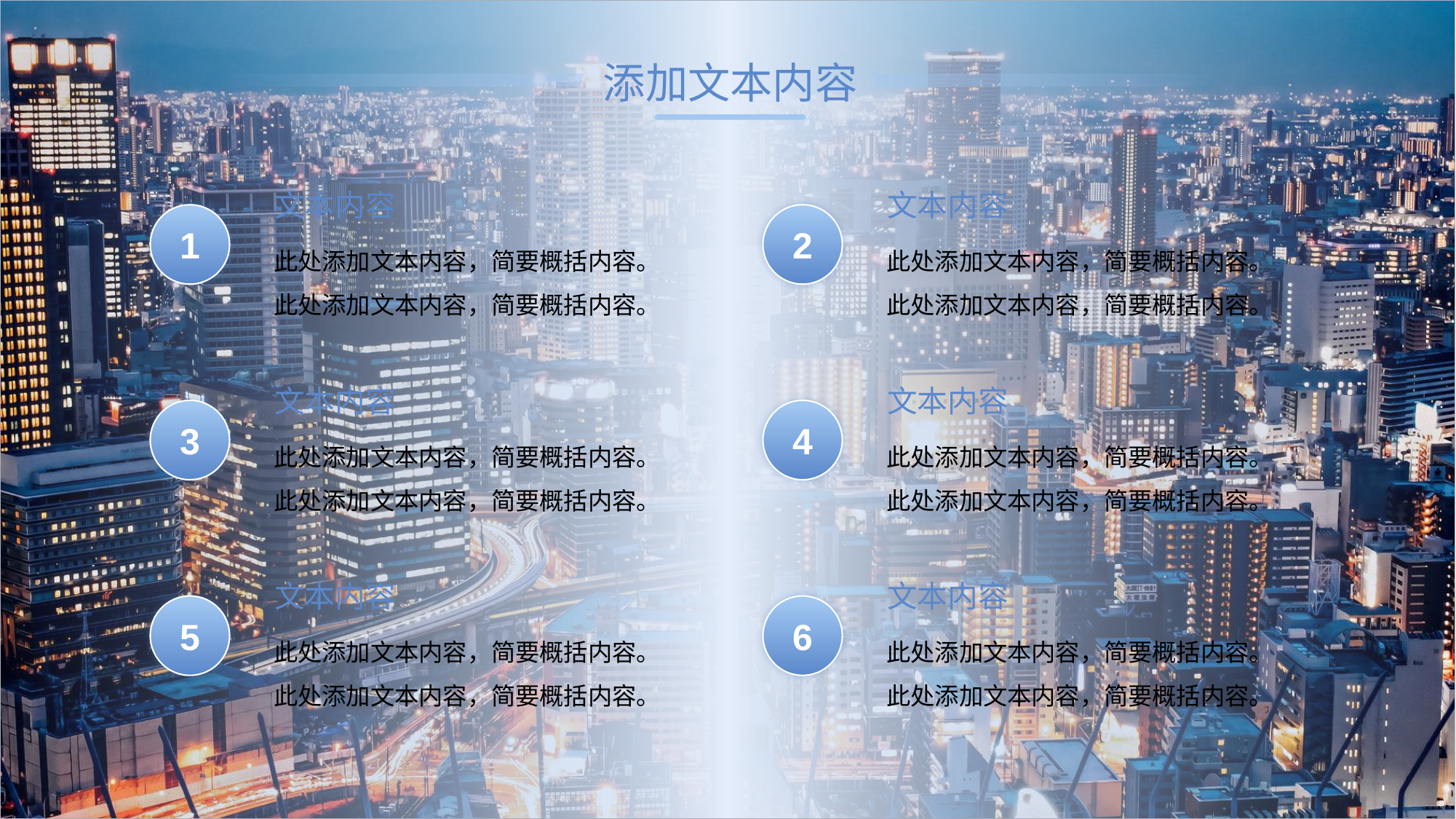

添加文本内容

文本内容
1
此处添加文本内容，简要概括内容。此处添加文本内容，简要概括内容。
文本内容
2
此处添加文本内容，简要概括内容。此处添加文本内容，简要概括内容。
文本内容
3
此处添加文本内容，简要概括内容。此处添加文本内容，简要概括内容。
文本内容
4
此处添加文本内容，简要概括内容。此处添加文本内容，简要概括内容。
文本内容
5
此处添加文本内容，简要概括内容。此处添加文本内容，简要概括内容。
文本内容
6
此处添加文本内容，简要概括内容。此处添加文本内容，简要概括内容。